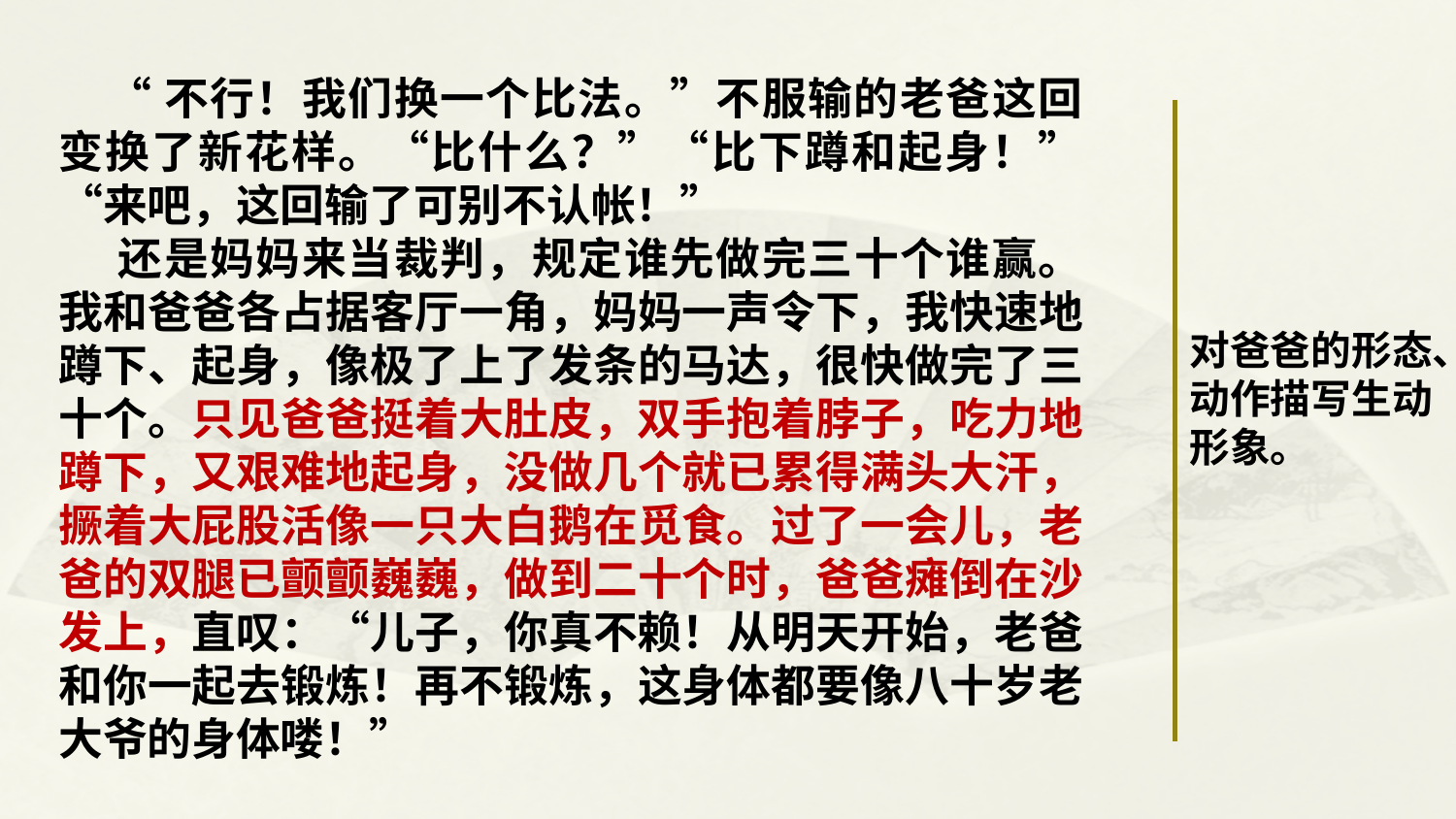

“不行！我们换一个比法。”不服输的老爸这回变换了新花样。“比什么？”“比下蹲和起身！”“来吧，这回输了可别不认帐！”
    还是妈妈来当裁判，规定谁先做完三十个谁赢。我和爸爸各占据客厅一角，妈妈一声令下，我快速地蹲下、起身，像极了上了发条的马达，很快做完了三十个。只见爸爸挺着大肚皮，双手抱着脖子，吃力地蹲下，又艰难地起身，没做几个就已累得满头大汗，撅着大屁股活像一只大白鹅在觅食。过了一会儿，老爸的双腿已颤颤巍巍，做到二十个时，爸爸瘫倒在沙发上，直叹：“儿子，你真不赖！从明天开始，老爸和你一起去锻炼！再不锻炼，这身体都要像八十岁老大爷的身体喽！”
对爸爸的形态、动作描写生动形象。